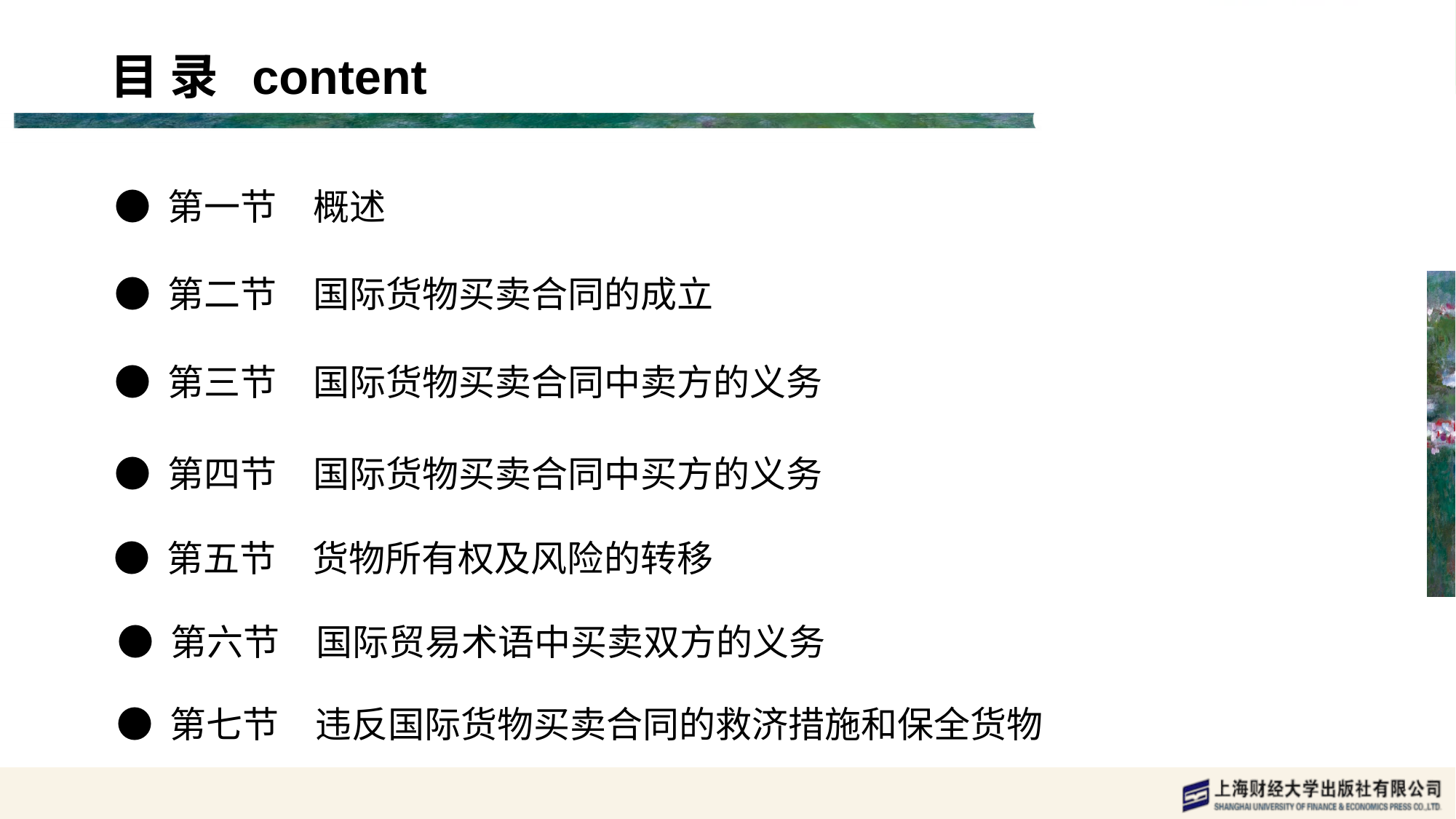

目 录  content
● 第一节　概述
● 第二节　国际货物买卖合同的成立
● 第三节　国际货物买卖合同中卖方的义务
● 第四节　国际货物买卖合同中买方的义务
● 第五节　货物所有权及风险的转移
● 第六节　国际贸易术语中买卖双方的义务
● 第七节　违反国际货物买卖合同的救济措施和保全货物